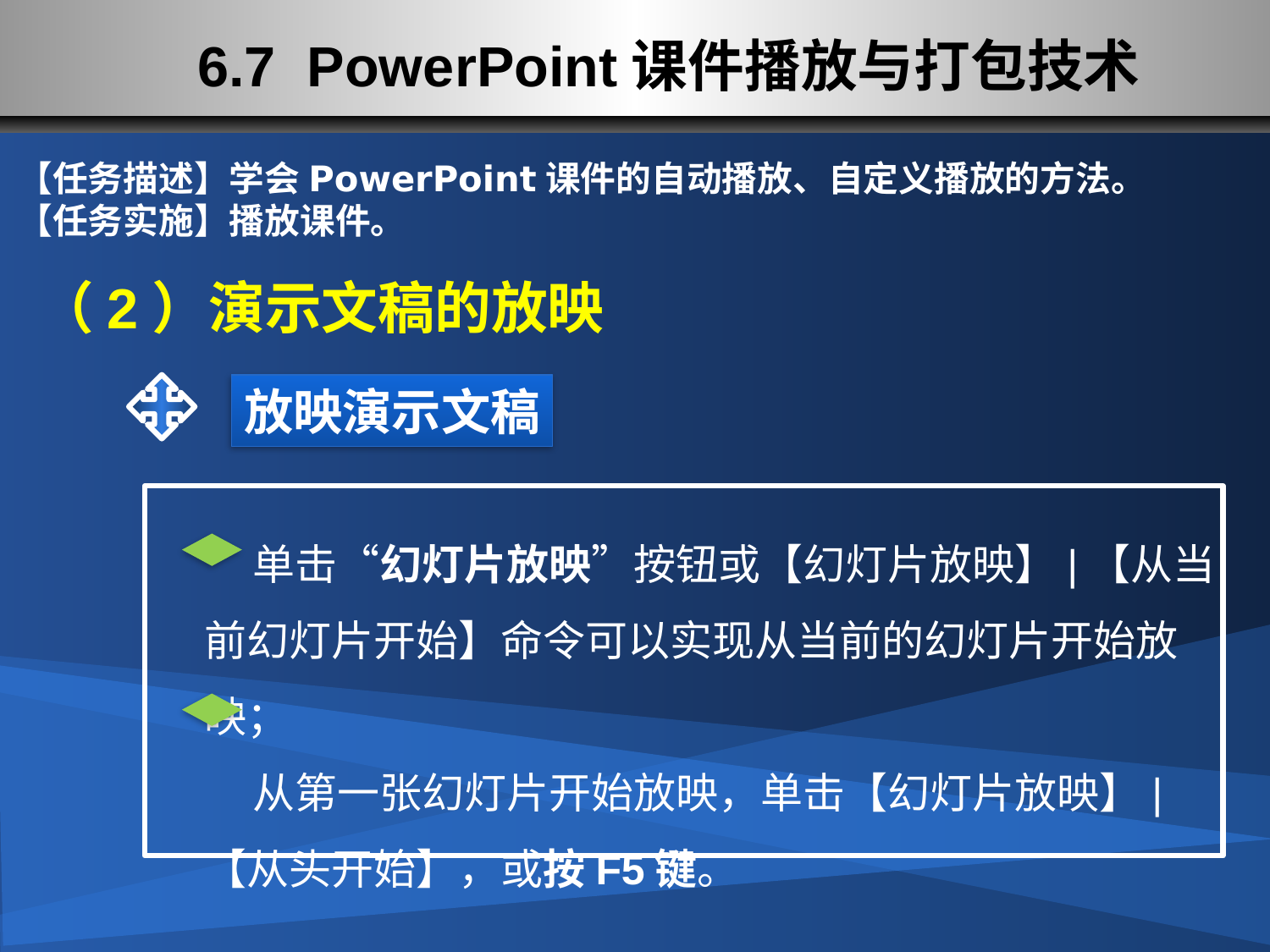

6.7  PowerPoint课件播放与打包技术
【任务描述】学会PowerPoint课件的自动播放、自定义播放的方法。
【任务实施】播放课件。
（2）演示文稿的放映

放映演示文稿

    单击“幻灯片放映”按钮或【幻灯片放映】|【从当前幻灯片开始】命令可以实现从当前的幻灯片开始放映；
    从第一张幻灯片开始放映，单击【幻灯片放映】|【从头开始】，或按F5键。